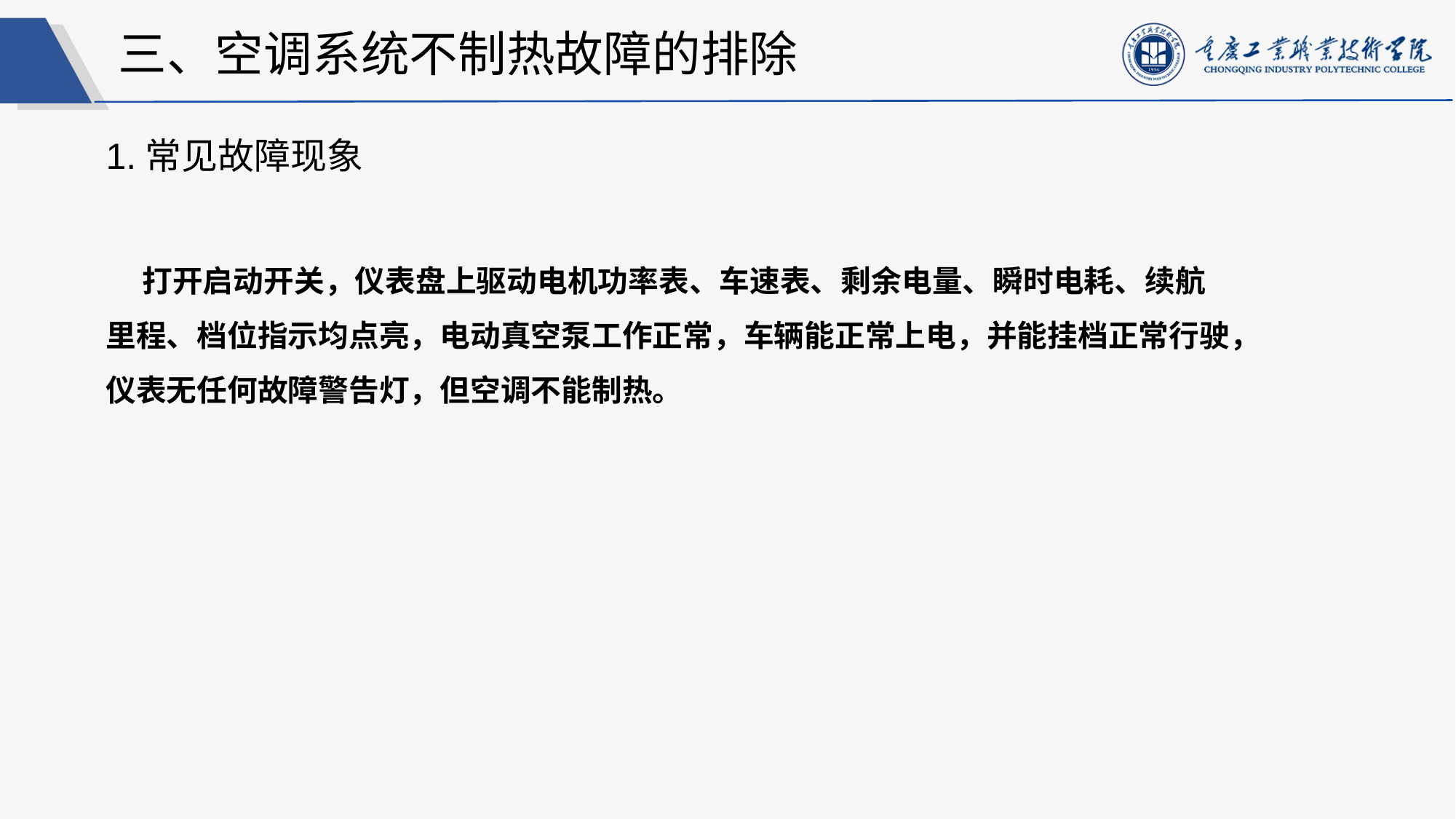

三、空调系统不制热故障的排除
1.常见故障现象
打开启动开关，仪表盘上驱动电机功率表、车速表、剩余电量、瞬时电耗、续航里程、档位指示均点亮，电动真空泵工作正常，车辆能正常上电，并能挂档正常行驶，仪表无任何故障警告灯，但空调不能制热。